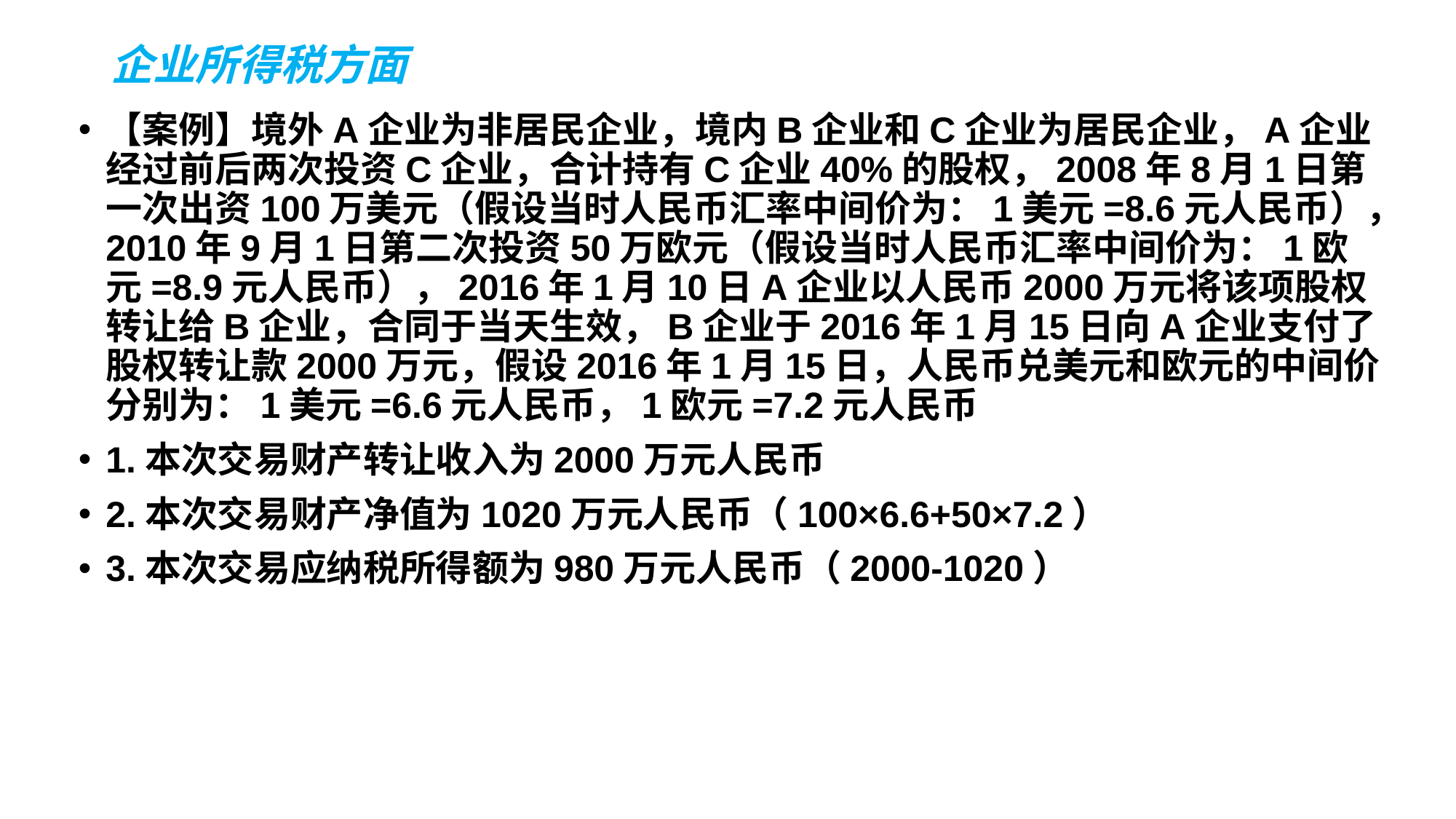

# 企业所得税方面
【案例】境外A企业为非居民企业，境内B企业和C企业为居民企业，A企业经过前后两次投资C企业，合计持有C企业40%的股权，2008年8月1日第一次出资100万美元（假设当时人民币汇率中间价为：1美元=8.6元人民币），2010年9月1日第二次投资50万欧元（假设当时人民币汇率中间价为：1欧元=8.9元人民币），2016年1月10日A企业以人民币2000万元将该项股权转让给B企业，合同于当天生效，B企业于2016年1月15日向A企业支付了股权转让款2000万元，假设2016年1月15日，人民币兑美元和欧元的中间价分别为：1美元=6.6元人民币，1欧元=7.2元人民币
1.本次交易财产转让收入为2000万元人民币
2.本次交易财产净值为1020万元人民币（100×6.6+50×7.2）
3.本次交易应纳税所得额为980万元人民币（2000-1020）